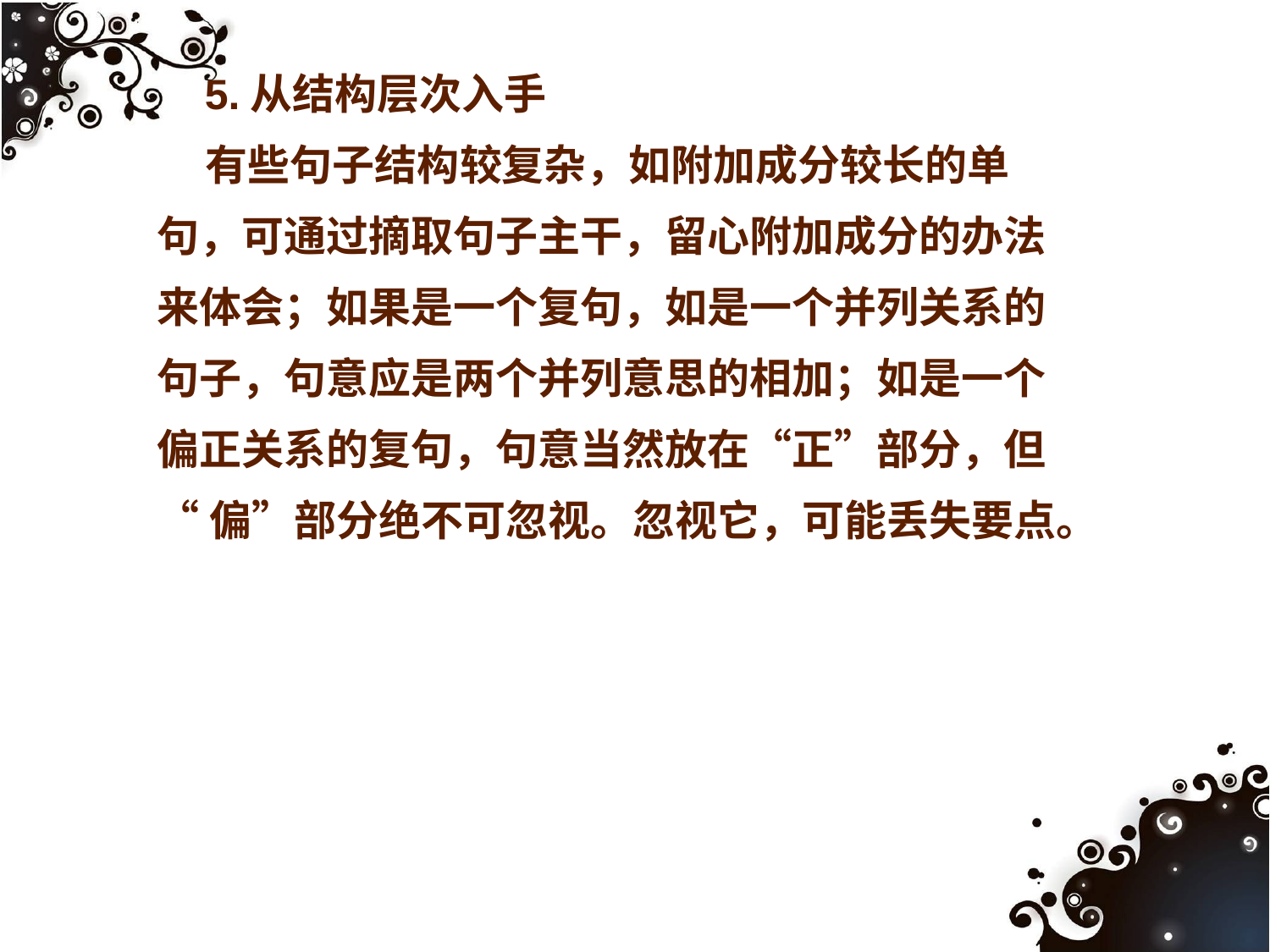

5.从结构层次入手
    有些句子结构较复杂，如附加成分较长的单
句，可通过摘取句子主干，留心附加成分的办法
来体会；如果是一个复句，如是一个并列关系的
句子，句意应是两个并列意思的相加；如是一个
偏正关系的复句，句意当然放在“正”部分，但
“偏”部分绝不可忽视。忽视它，可能丢失要点。